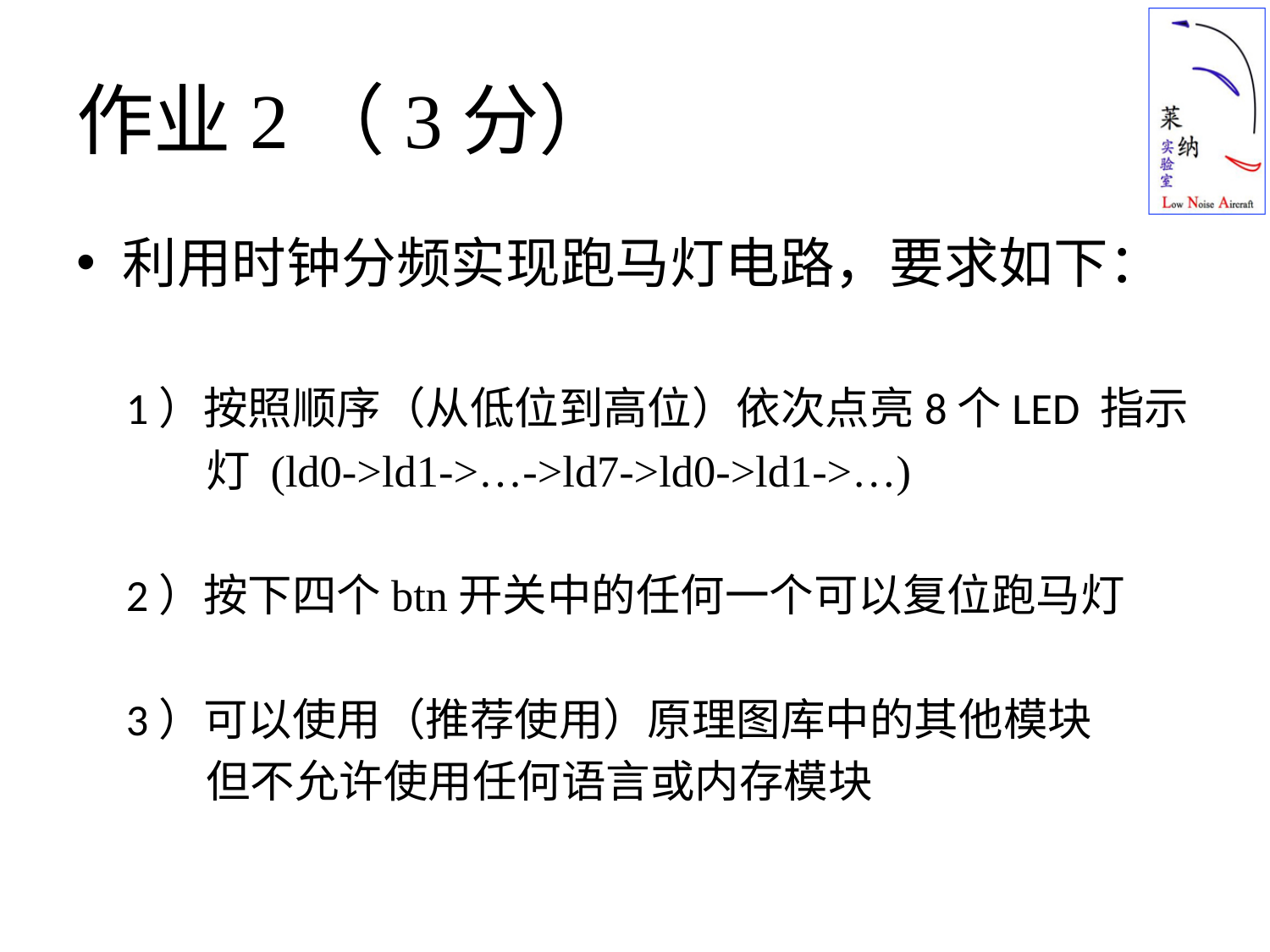

# 作业2（3分）
利用时钟分频实现跑马灯电路，要求如下：

     1）按照顺序（从低位到高位）依次点亮8个LED 指示
            灯 (ld0->ld1->…->ld7->ld0->ld1->…)

     2）按下四个btn开关中的任何一个可以复位跑马灯

     3）可以使用（推荐使用）原理图库中的其他模块
            但不允许使用任何语言或内存模块